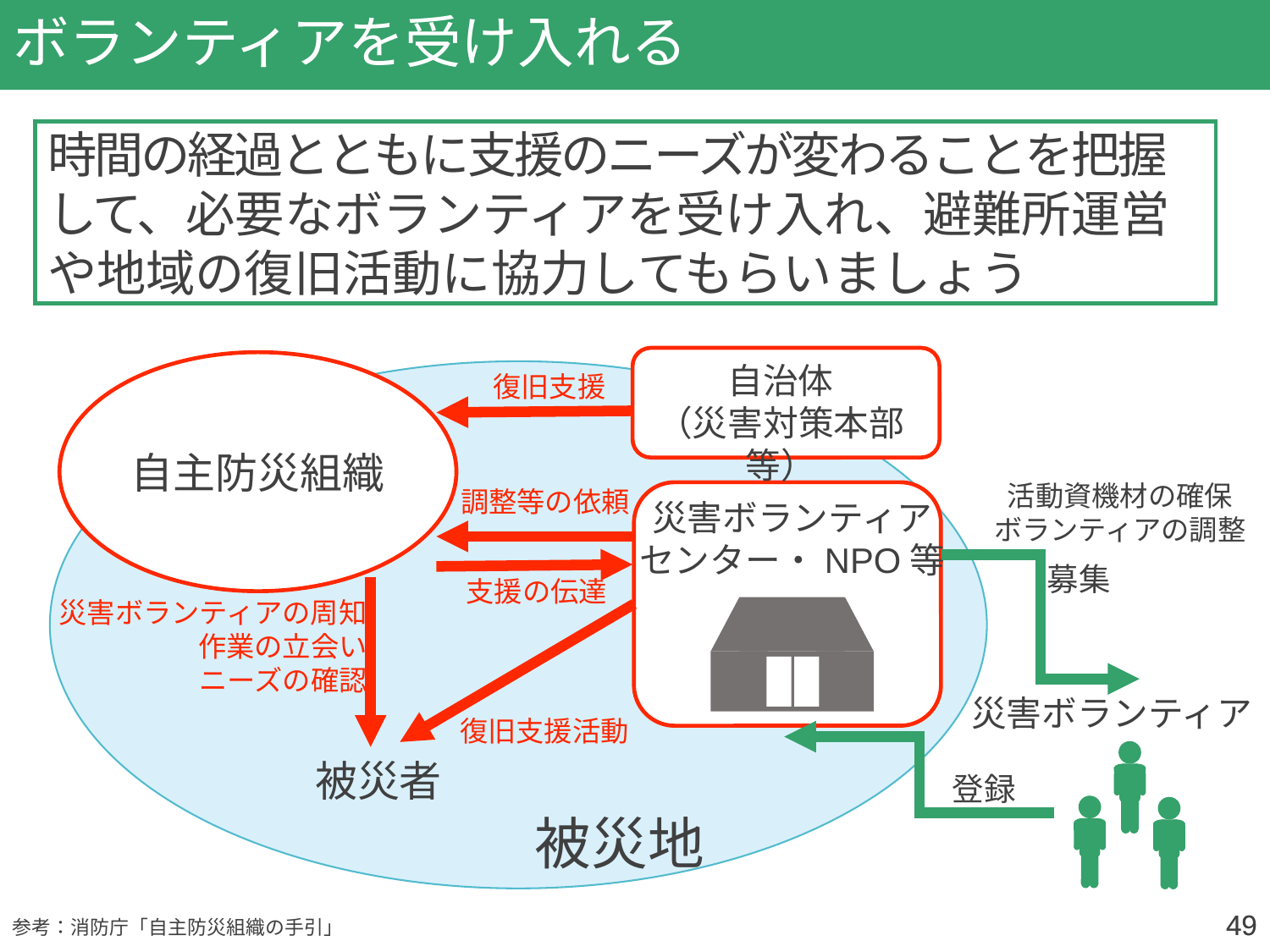

# ボランティアを受け入れる
時間の経過とともに支援のニーズが変わることを把握して、必要なボランティアを受け入れ、避難所運営や地域の復旧活動に協力してもらいましょう

自治体
（災害対策本部等）
自主防災組織

復旧支援
活動資機材の確保
ボランティアの調整
調整等の依頼

災害ボランティア
センター・NPO等
募集
支援の伝達
災害ボランティアの周知
作業の立会い
ニーズの確認

災害ボランティア
復旧支援活動

被災者
登録

被災地
49
49
参考：消防庁「自主防災組織の手引」